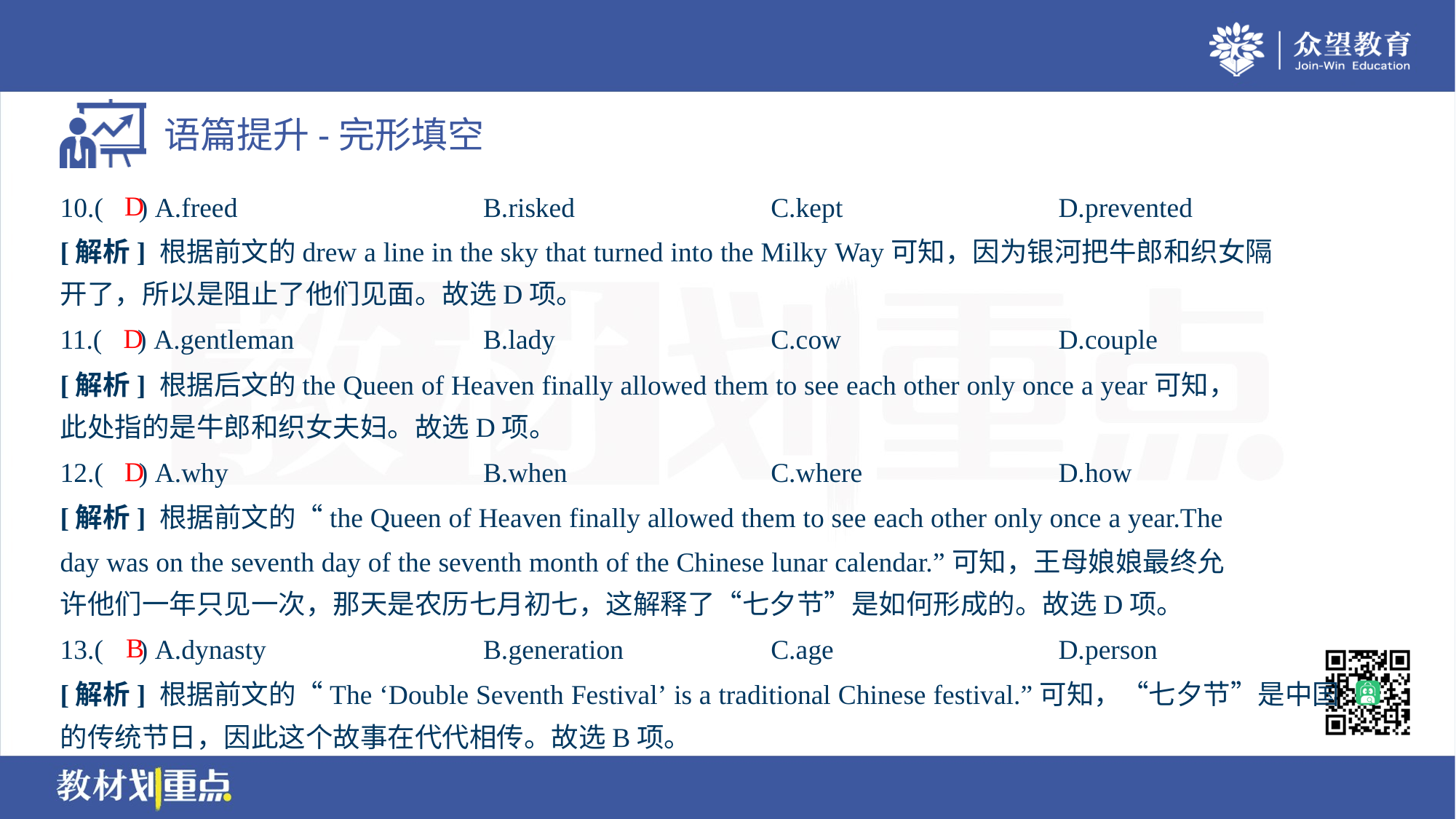

D
10.(     ) A.freed	B.risked	C.kept	D.prevented
[解析] 根据前文的drew a line in the sky that turned into the Milky Way可知，因为银河把牛郎和织女隔
开了，所以是阻止了他们见面。故选D项。
D
11.(     ) A.gentleman	B.lady	C.cow	D.couple
[解析] 根据后文的the Queen of Heaven finally allowed them to see each other only once a year可知，
此处指的是牛郎和织女夫妇。故选D项。
D
12.(     ) A.why	B.when	C.where	D.how
[解析] 根据前文的“the Queen of Heaven finally allowed them to see each other only once a year.The
day was on the seventh day of the seventh month of the Chinese lunar calendar.”可知，王母娘娘最终允
许他们一年只见一次，那天是农历七月初七，这解释了“七夕节”是如何形成的。故选D项。
B
13.(     ) A.dynasty	B.generation	C.age	D.person
[解析] 根据前文的“The ‘Double Seventh Festival’ is a traditional Chinese festival.”可知，“七夕节”是中国
的传统节日，因此这个故事在代代相传。故选B项。